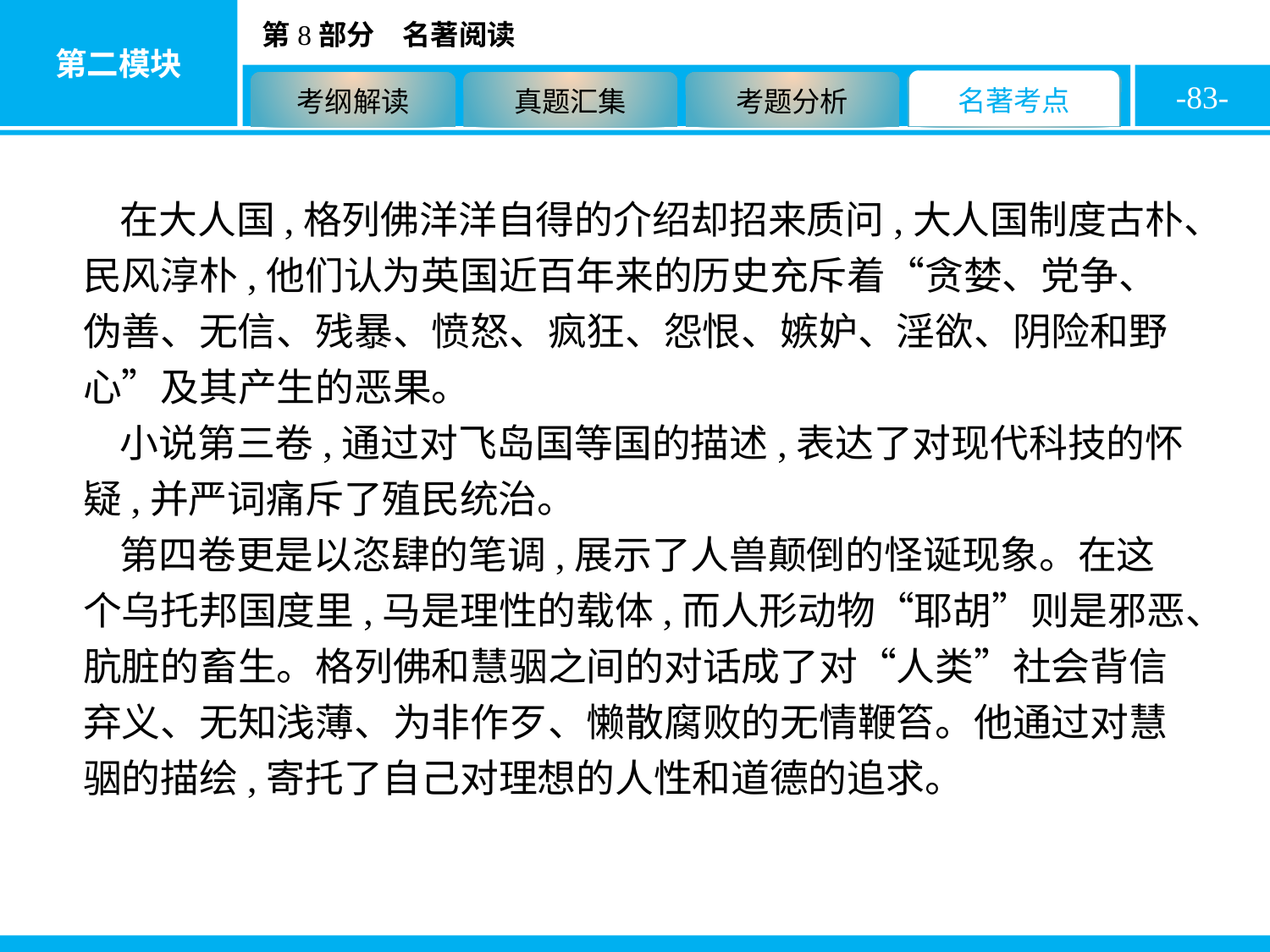

-83-
在大人国,格列佛洋洋自得的介绍却招来质问,大人国制度古朴、民风淳朴,他们认为英国近百年来的历史充斥着“贪婪、党争、伪善、无信、残暴、愤怒、疯狂、怨恨、嫉妒、淫欲、阴险和野心”及其产生的恶果。
小说第三卷,通过对飞岛国等国的描述,表达了对现代科技的怀疑,并严词痛斥了殖民统治。
第四卷更是以恣肆的笔调,展示了人兽颠倒的怪诞现象。在这个乌托邦国度里,马是理性的载体,而人形动物“耶胡”则是邪恶、肮脏的畜生。格列佛和慧骃之间的对话成了对“人类”社会背信弃义、无知浅薄、为非作歹、懒散腐败的无情鞭笞。他通过对慧骃的描绘,寄托了自己对理想的人性和道德的追求。